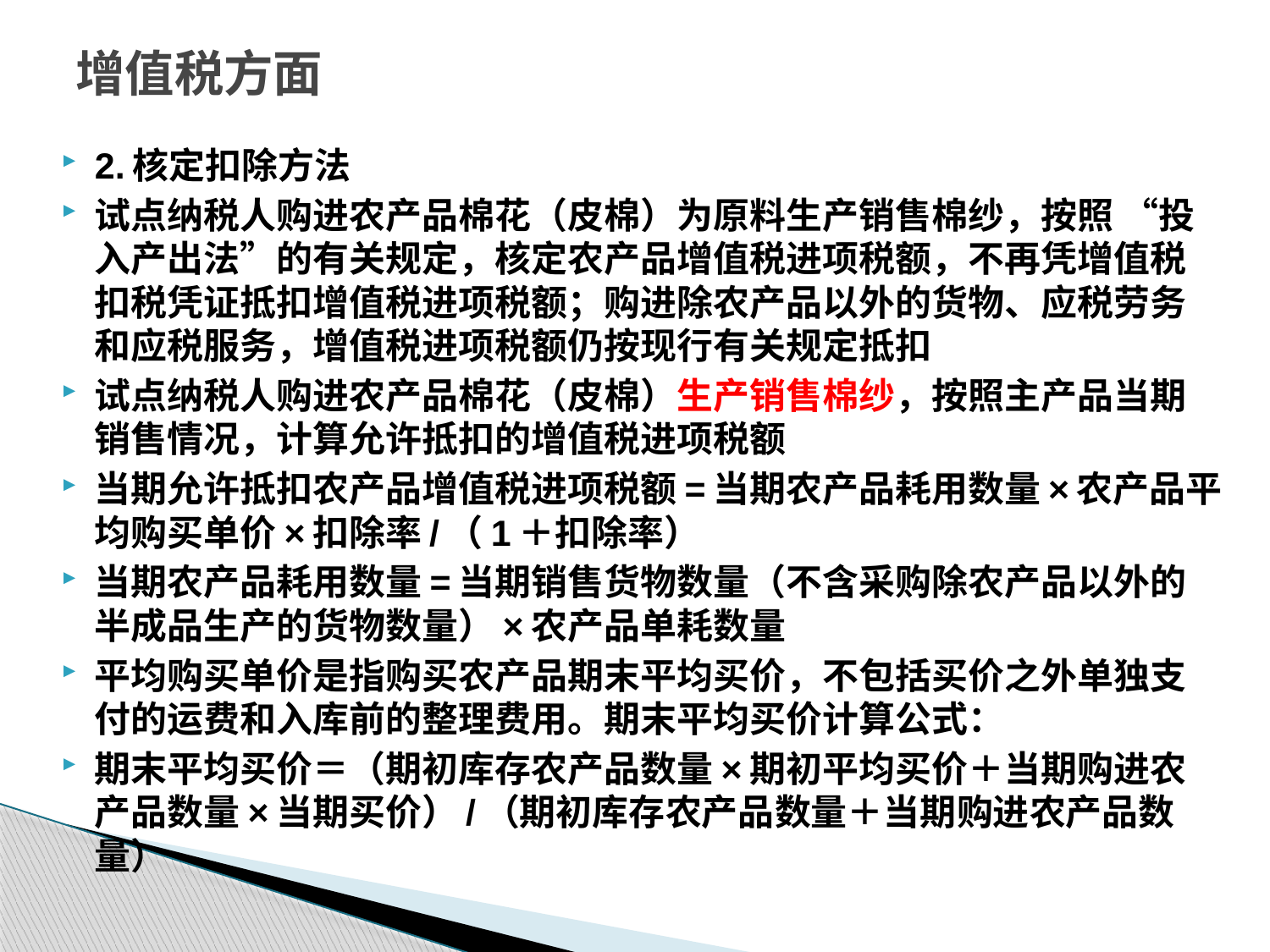

# 增值税方面
2.核定扣除方法
试点纳税人购进农产品棉花（皮棉）为原料生产销售棉纱，按照 “投入产出法”的有关规定，核定农产品增值税进项税额，不再凭增值税扣税凭证抵扣增值税进项税额；购进除农产品以外的货物、应税劳务和应税服务，增值税进项税额仍按现行有关规定抵扣
试点纳税人购进农产品棉花（皮棉）生产销售棉纱，按照主产品当期销售情况，计算允许抵扣的增值税进项税额
当期允许抵扣农产品增值税进项税额=当期农产品耗用数量×农产品平均购买单价×扣除率/（1＋扣除率）
当期农产品耗用数量=当期销售货物数量（不含采购除农产品以外的半成品生产的货物数量）×农产品单耗数量
平均购买单价是指购买农产品期末平均买价，不包括买价之外单独支付的运费和入库前的整理费用。期末平均买价计算公式：
期末平均买价＝（期初库存农产品数量×期初平均买价＋当期购进农产品数量×当期买价）/（期初库存农产品数量＋当期购进农产品数量）